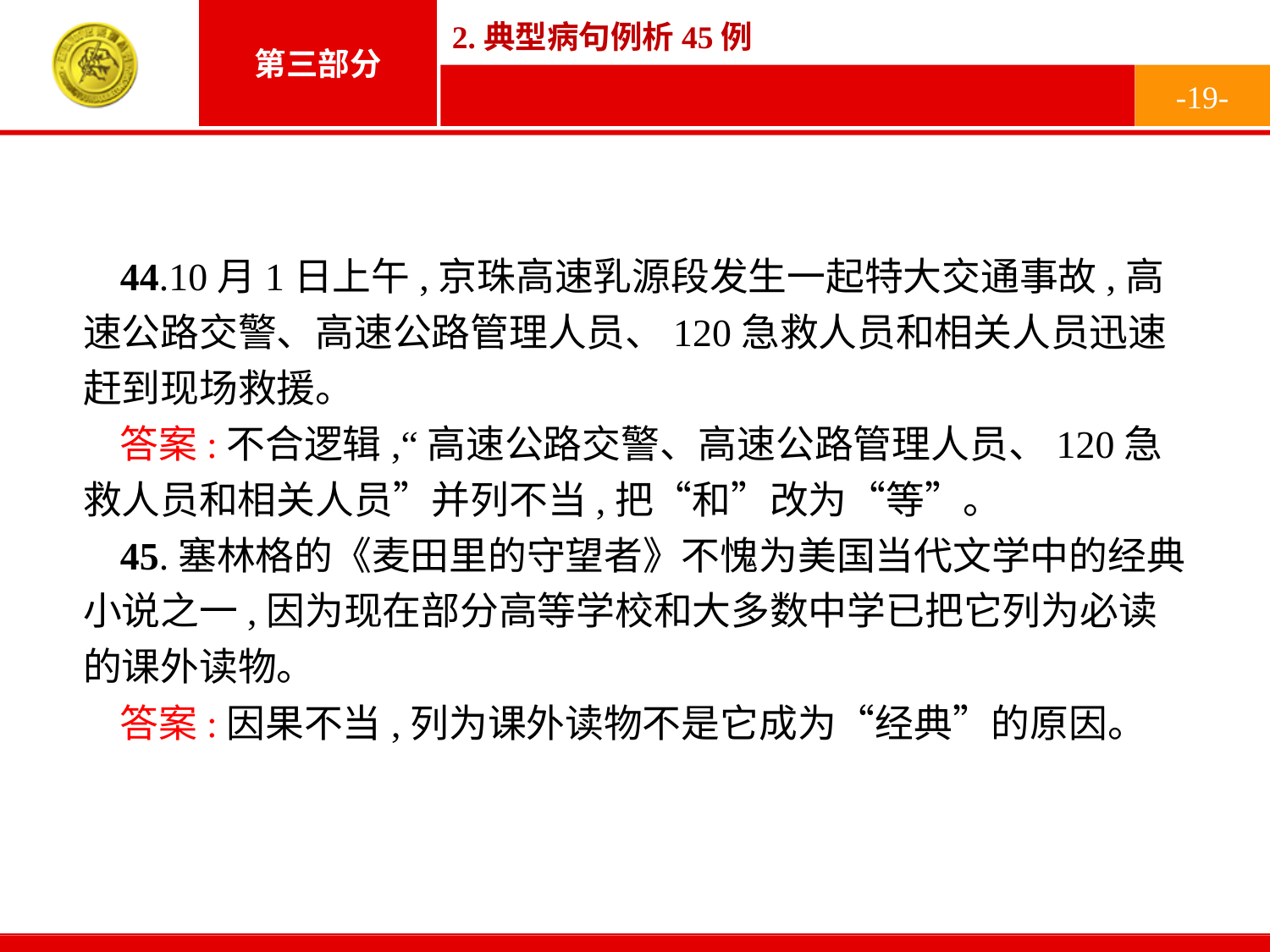

-19-
44.10月1日上午,京珠高速乳源段发生一起特大交通事故,高速公路交警、高速公路管理人员、120急救人员和相关人员迅速赶到现场救援。
答案:不合逻辑,“高速公路交警、高速公路管理人员、120急救人员和相关人员”并列不当,把“和”改为“等”。
45.塞林格的《麦田里的守望者》不愧为美国当代文学中的经典小说之一,因为现在部分高等学校和大多数中学已把它列为必读的课外读物。
答案:因果不当,列为课外读物不是它成为“经典”的原因。